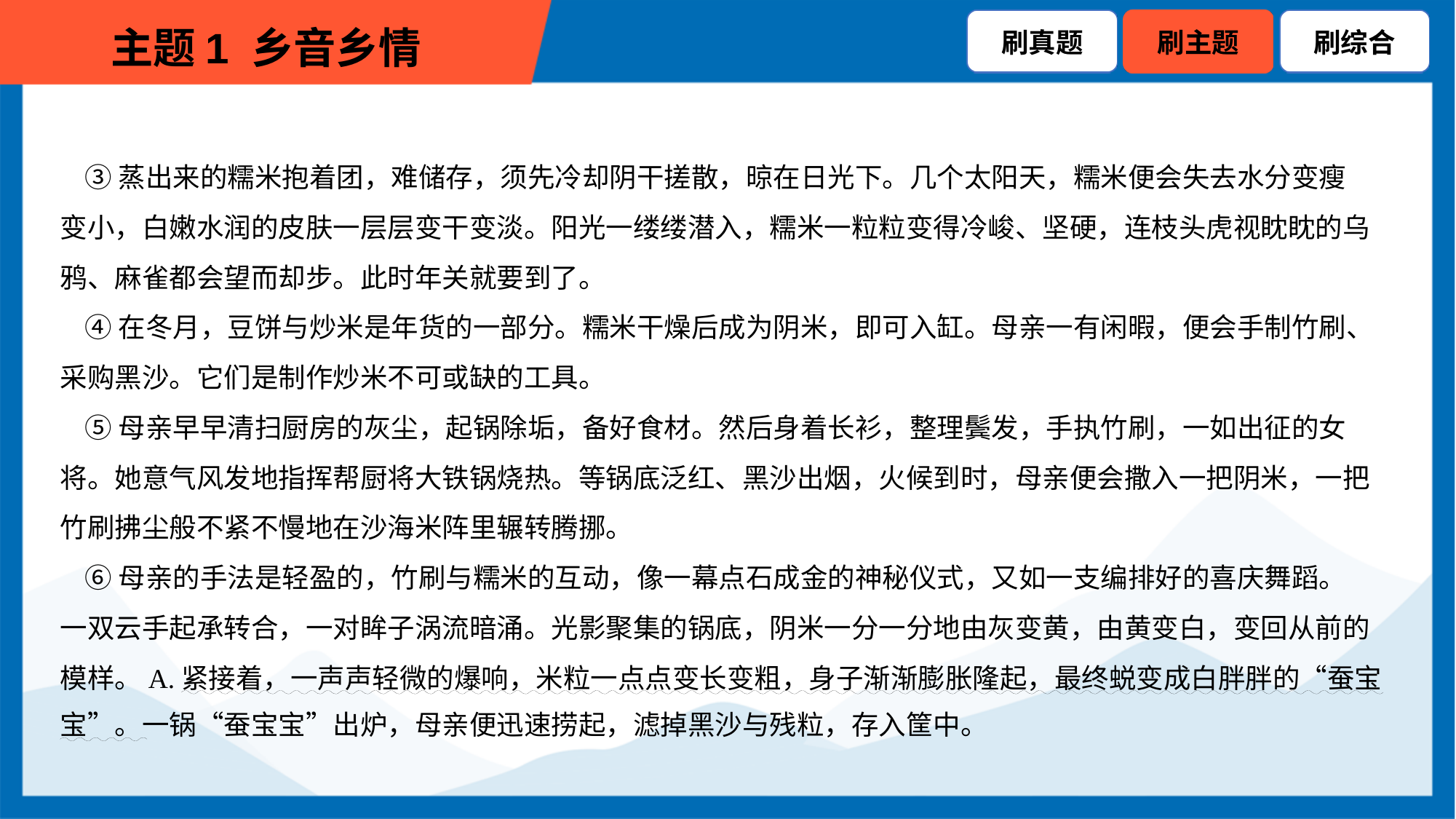

③蒸出来的糯米抱着团，难储存，须先冷却阴干搓散，晾在日光下。几个太阳天，糯米便会失去水分变瘦
变小，白嫩水润的皮肤一层层变干变淡。阳光一缕缕潜入，糯米一粒粒变得冷峻、坚硬，连枝头虎视眈眈的乌
鸦、麻雀都会望而却步。此时年关就要到了。
    ④在冬月，豆饼与炒米是年货的一部分。糯米干燥后成为阴米，即可入缸。母亲一有闲暇，便会手制竹刷、
采购黑沙。它们是制作炒米不可或缺的工具。
    ⑤母亲早早清扫厨房的灰尘，起锅除垢，备好食材。然后身着长衫，整理鬓发，手执竹刷，一如出征的女
将。她意气风发地指挥帮厨将大铁锅烧热。等锅底泛红、黑沙出烟，火候到时，母亲便会撒入一把阴米，一把
竹刷拂尘般不紧不慢地在沙海米阵里辗转腾挪。
    ⑥母亲的手法是轻盈的，竹刷与糯米的互动，像一幕点石成金的神秘仪式，又如一支编排好的喜庆舞蹈。
一双云手起承转合，一对眸子涡流暗涌。光影聚集的锅底，阴米一分一分地由灰变黄，由黄变白，变回从前的
模样。A.紧接着，一声声轻微的爆响，米粒一点点变长变粗，身子渐渐膨胀隆起，最终蜕变成白胖胖的“蚕宝
宝”。一锅“蚕宝宝”出炉，母亲便迅速捞起，滤掉黑沙与残粒，存入筐中。